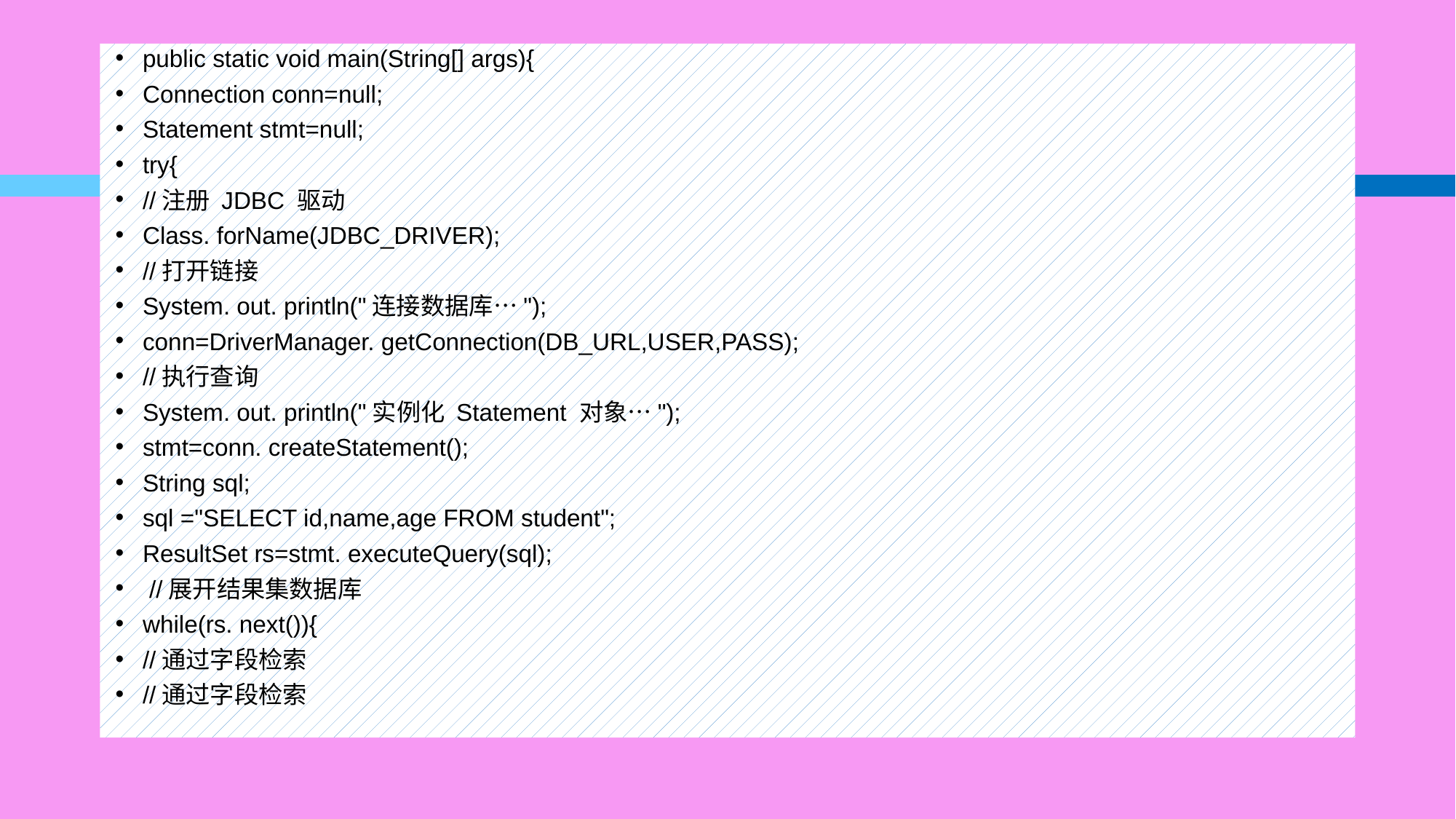

#
public static void main(String[] args){
Connection conn=null;
Statement stmt=null;
try{
//注册 JDBC 驱动
Class. forName(JDBC_DRIVER);
//打开链接
System. out. println("连接数据库…");
conn=DriverManager. getConnection(DB_URL,USER,PASS);
//执行查询
System. out. println("实例化 Statement 对象…");
stmt=conn. createStatement();
String sql;
sql ="SELECT id,name,age FROM student";
ResultSet rs=stmt. executeQuery(sql);
 //展开结果集数据库
while(rs. next()){
//通过字段检索
//通过字段检索